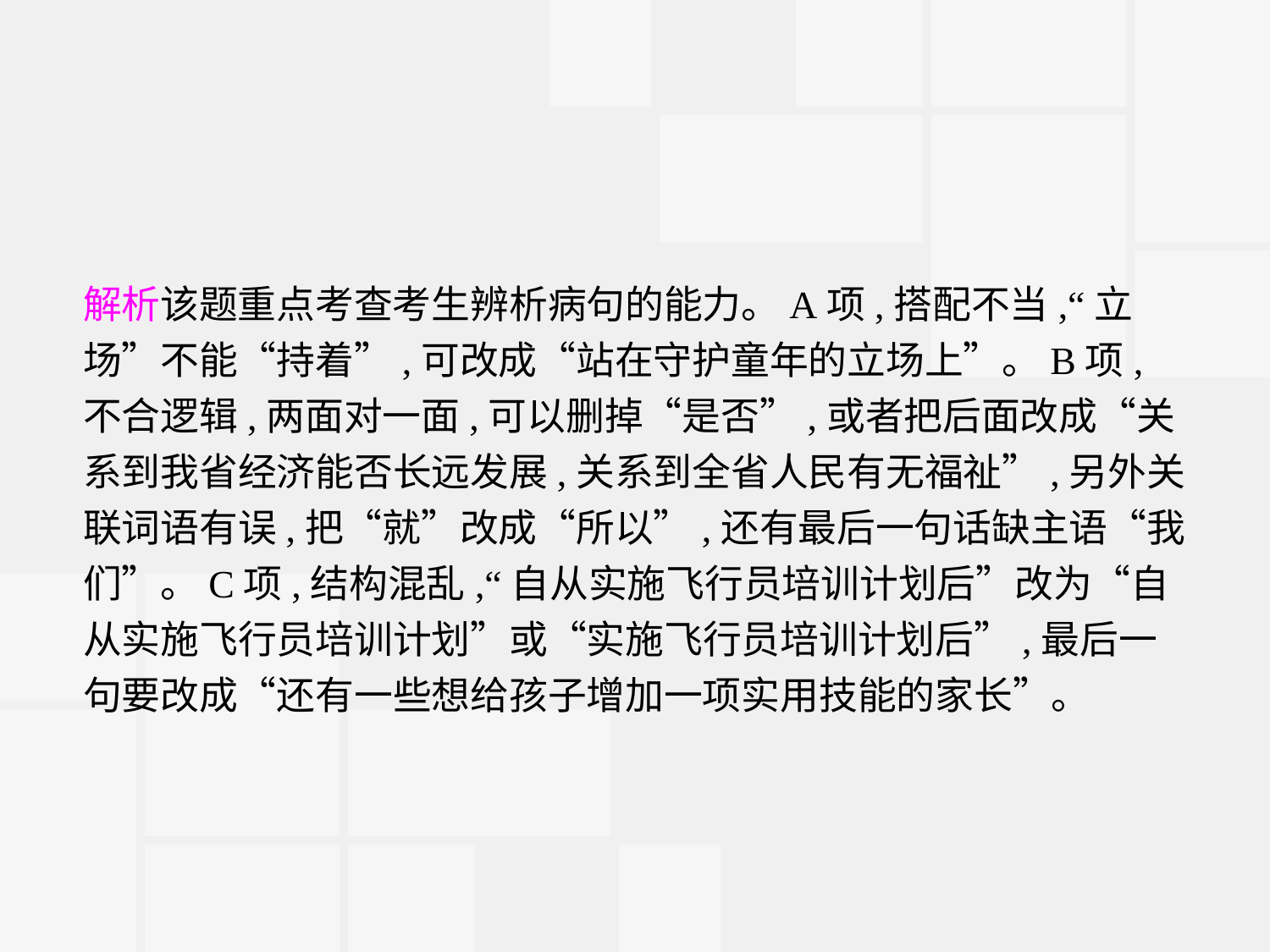

解析该题重点考查考生辨析病句的能力。A项,搭配不当,“立场”不能“持着”,可改成“站在守护童年的立场上”。B项,不合逻辑,两面对一面,可以删掉“是否”,或者把后面改成“关系到我省经济能否长远发展,关系到全省人民有无福祉”,另外关联词语有误,把“就”改成“所以”,还有最后一句话缺主语“我们”。C项,结构混乱,“自从实施飞行员培训计划后”改为“自从实施飞行员培训计划”或“实施飞行员培训计划后”,最后一句要改成“还有一些想给孩子增加一项实用技能的家长”。